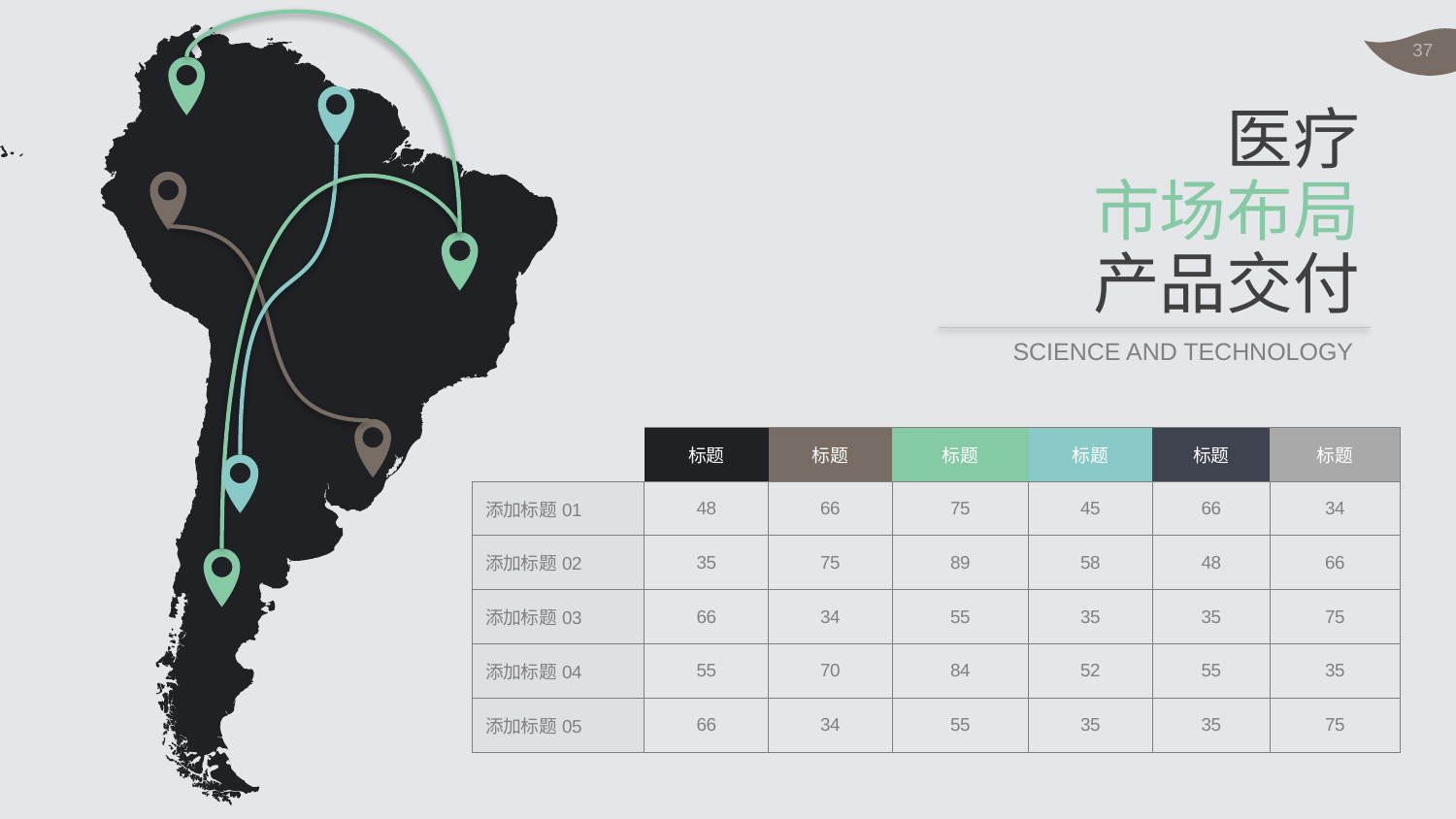

# 医疗 市场布局 产品交付

SCIENCE AND TECHNOLOGY

|  | 标题 | 标题 | 标题 | 标题 | 标题 | 标题 |
| --- | --- | --- | --- | --- | --- | --- |
| 添加标题01 | 48 | 66 | 75 | 45 | 66 | 34 |
| 添加标题02 | 35 | 75 | 89 | 58 | 48 | 66 |
| 添加标题03 | 66 | 34 | 55 | 35 | 35 | 75 |
| 添加标题04 | 55 | 70 | 84 | 52 | 55 | 35 |
| 添加标题05 | 66 | 34 | 55 | 35 | 35 | 75 |